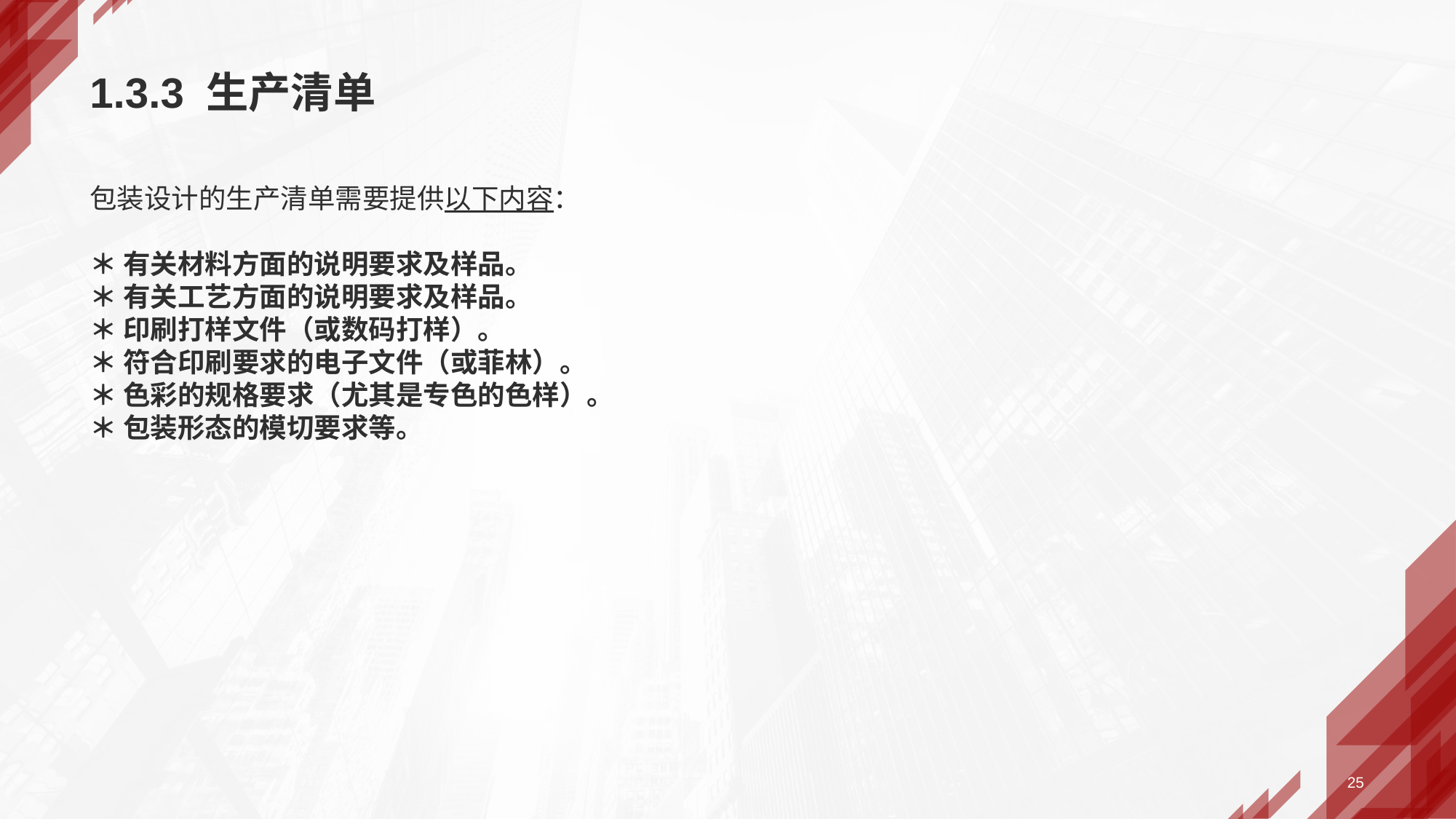

# 1.3.3 生产清单
包装设计的生产清单需要提供以下内容：

＊ 有关材料方面的说明要求及样品。
＊ 有关工艺方面的说明要求及样品。
＊ 印刷打样文件（或数码打样）。
＊ 符合印刷要求的电子文件（或菲林）。
＊ 色彩的规格要求（尤其是专色的色样）。
＊ 包装形态的模切要求等。
25